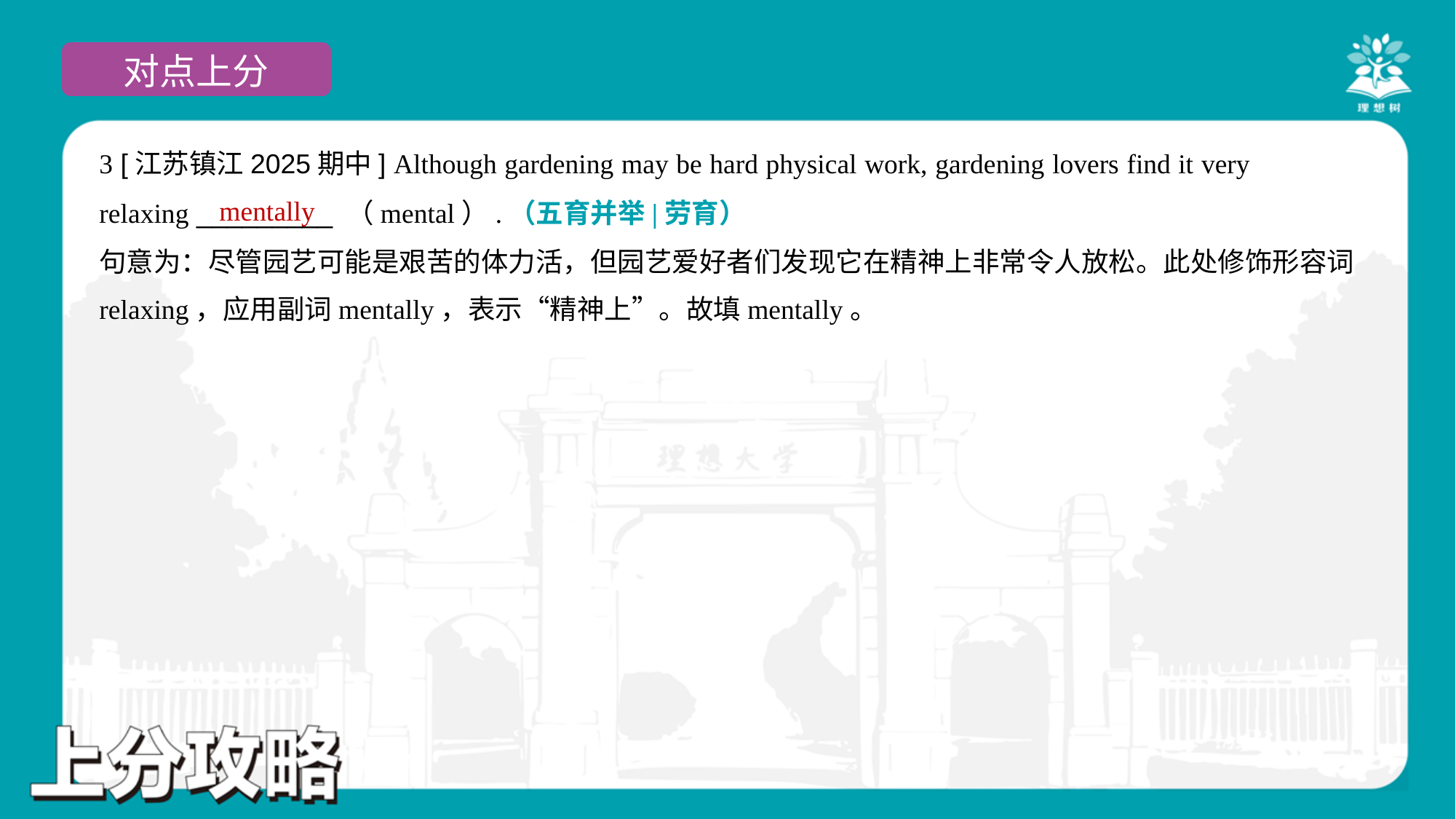

3 [江苏镇江2025期中] Although gardening may be hard physical work, gardening lovers find it very
relaxing _________ （mental）.（五育并举|劳育）
mentally
句意为：尽管园艺可能是艰苦的体力活，但园艺爱好者们发现它在精神上非常令人放松。此处修饰形容词
relaxing，应用副词mentally，表示“精神上”。故填mentally。